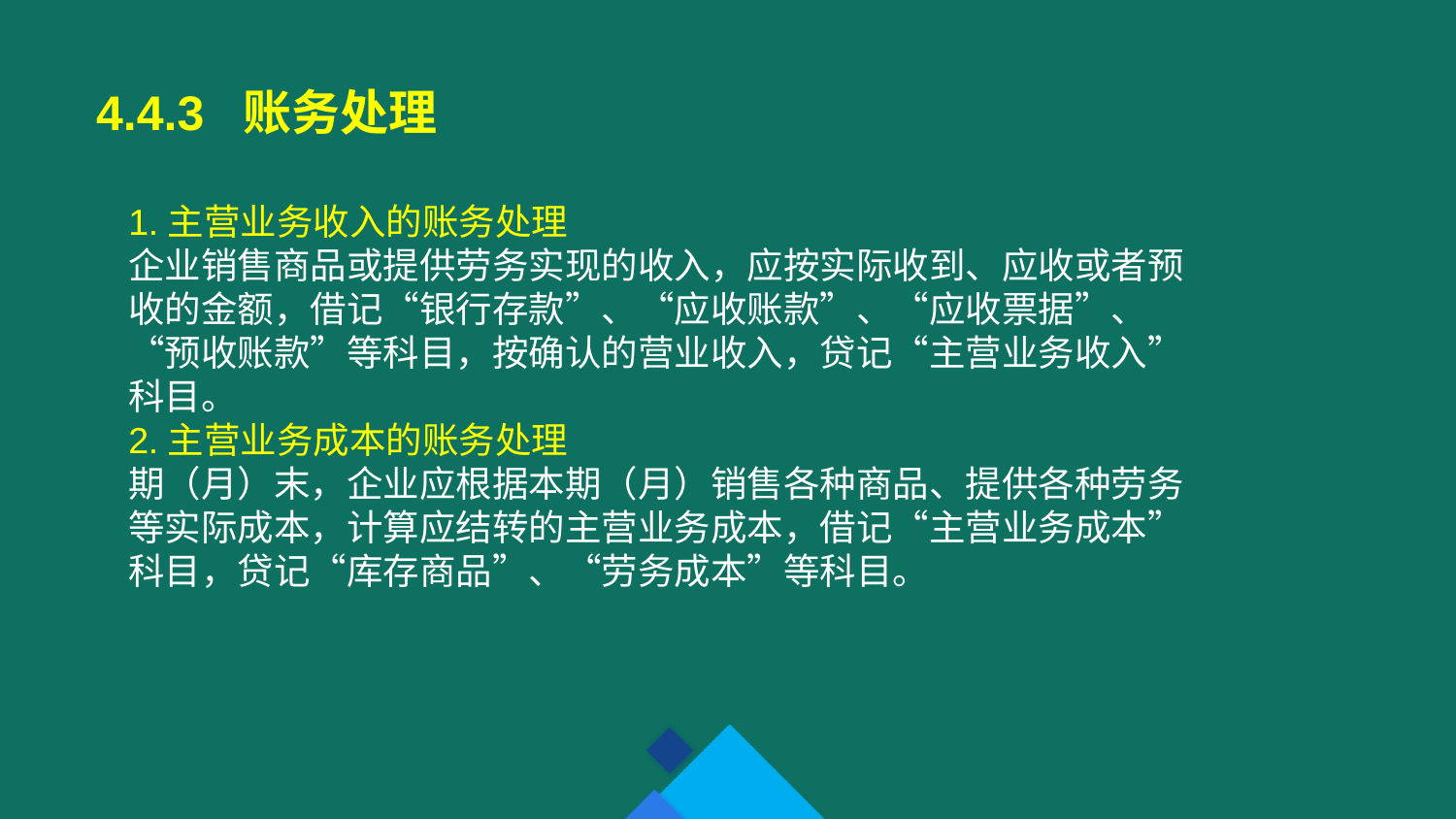

4.4.3  账务处理
1.主营业务收入的账务处理
企业销售商品或提供劳务实现的收入，应按实际收到、应收或者预收的金额，借记“银行存款”、“应收账款”、“应收票据”、“预收账款”等科目，按确认的营业收入，贷记“主营业务收入”科目。
2.主营业务成本的账务处理
期（月）末，企业应根据本期（月）销售各种商品、提供各种劳务等实际成本，计算应结转的主营业务成本，借记“主营业务成本”科目，贷记“库存商品”、“劳务成本”等科目。